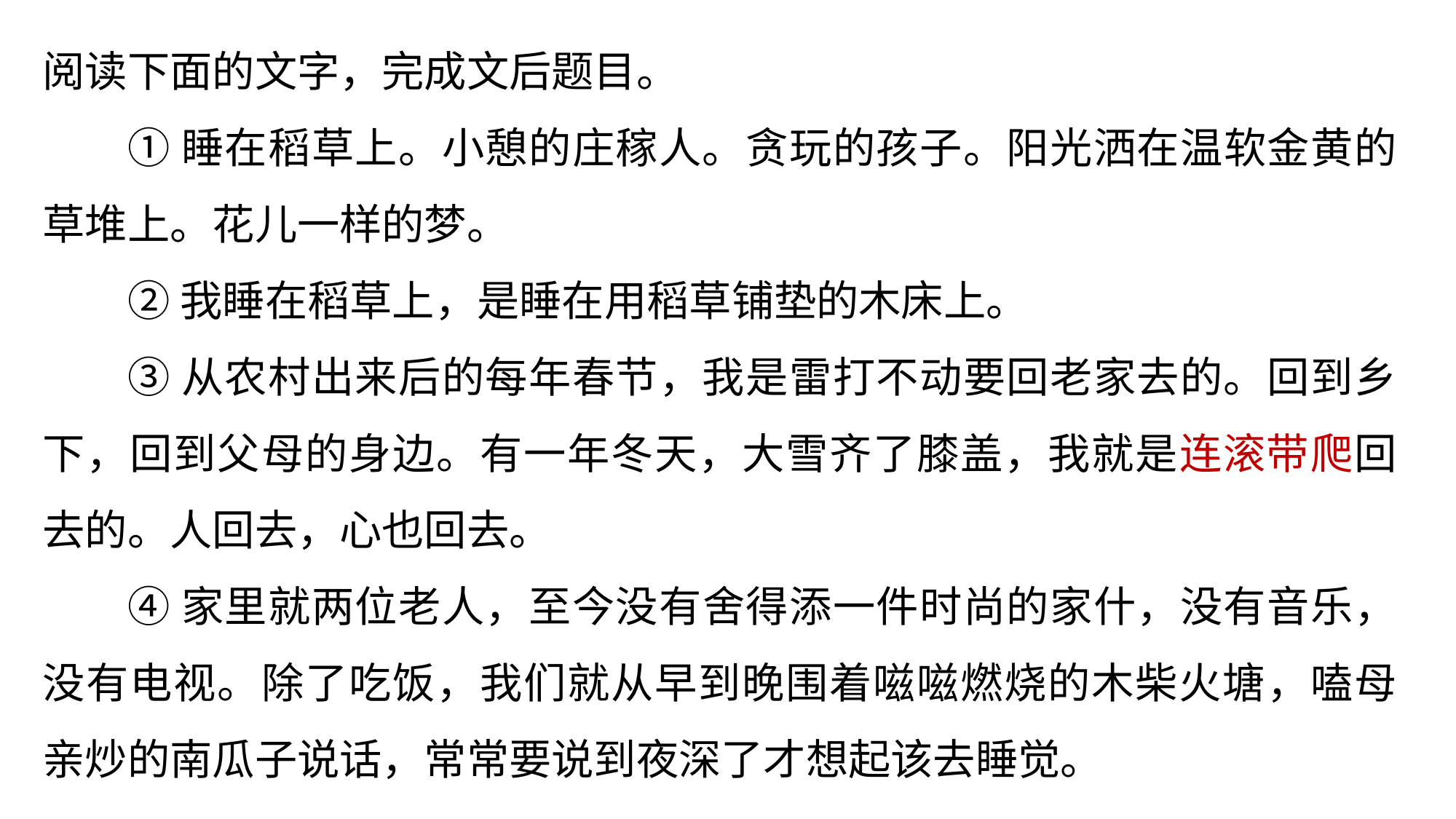

阅读下面的文字，完成文后题目。
①睡在稻草上。小憩的庄稼人。贪玩的孩子。阳光洒在温软金黄的草堆上。花儿一样的梦。
②我睡在稻草上，是睡在用稻草铺垫的木床上。
③从农村出来后的每年春节，我是雷打不动要回老家去的。回到乡下，回到父母的身边。有一年冬天，大雪齐了膝盖，我就是连滚带爬回去的。人回去，心也回去。
④家里就两位老人，至今没有舍得添一件时尚的家什，没有音乐，没有电视。除了吃饭，我们就从早到晚围着嗞嗞燃烧的木柴火塘，嗑母亲炒的南瓜子说话，常常要说到夜深了才想起该去睡觉。